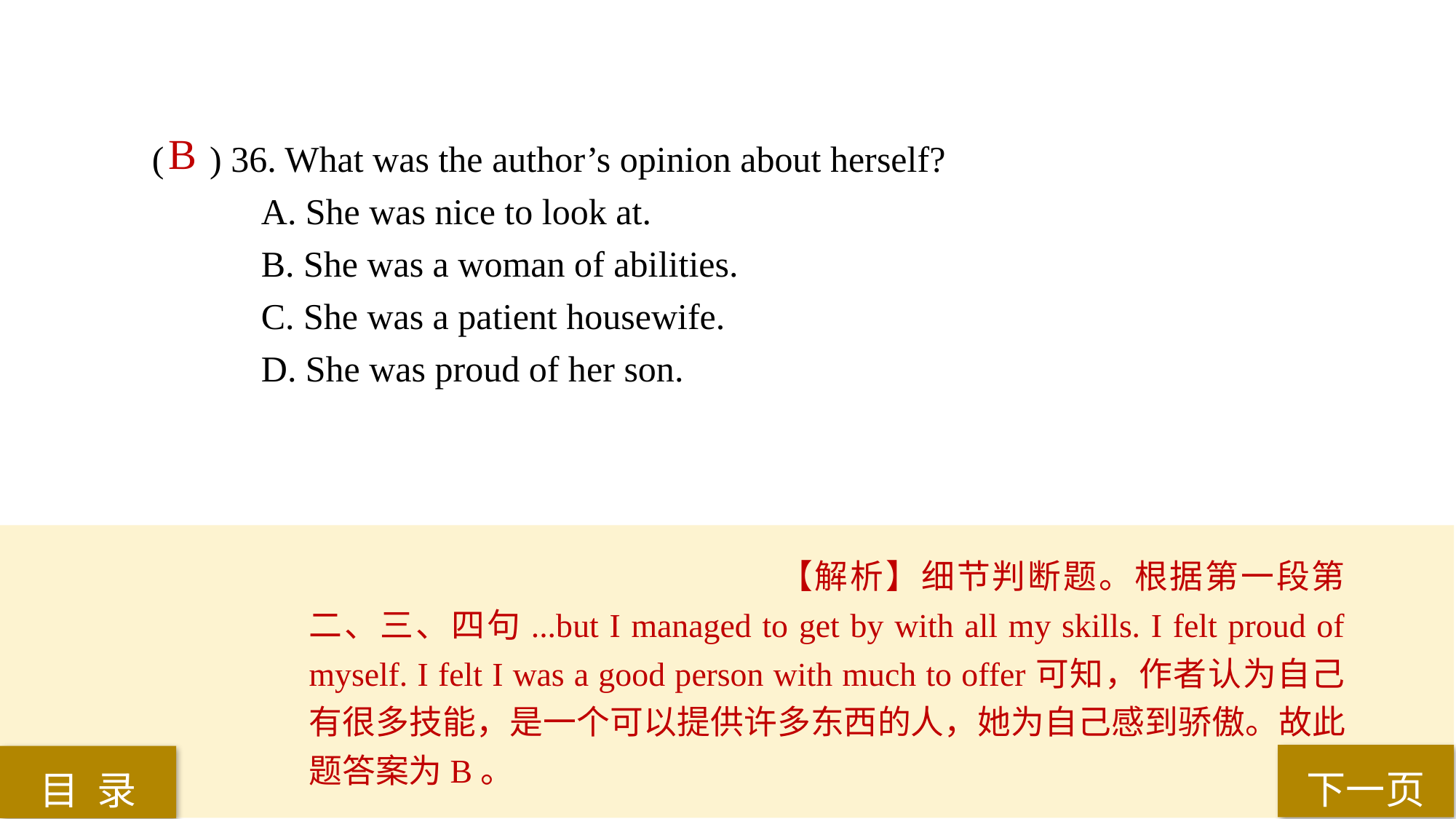

B
(     ) 36. What was the author’s opinion about herself?
A. She was nice to look at.
B. She was a woman of abilities.
C. She was a patient housewife.
D. She was proud of her son.
【解析】细节判断题。根据第一段第二、三、四句...but I managed to get by with all my skills. I felt proud of myself. I felt I was a good person with much to offer可知，作者认为自己有很多技能，是一个可以提供许多东西的人，她为自己感到骄傲。故此题答案为B。